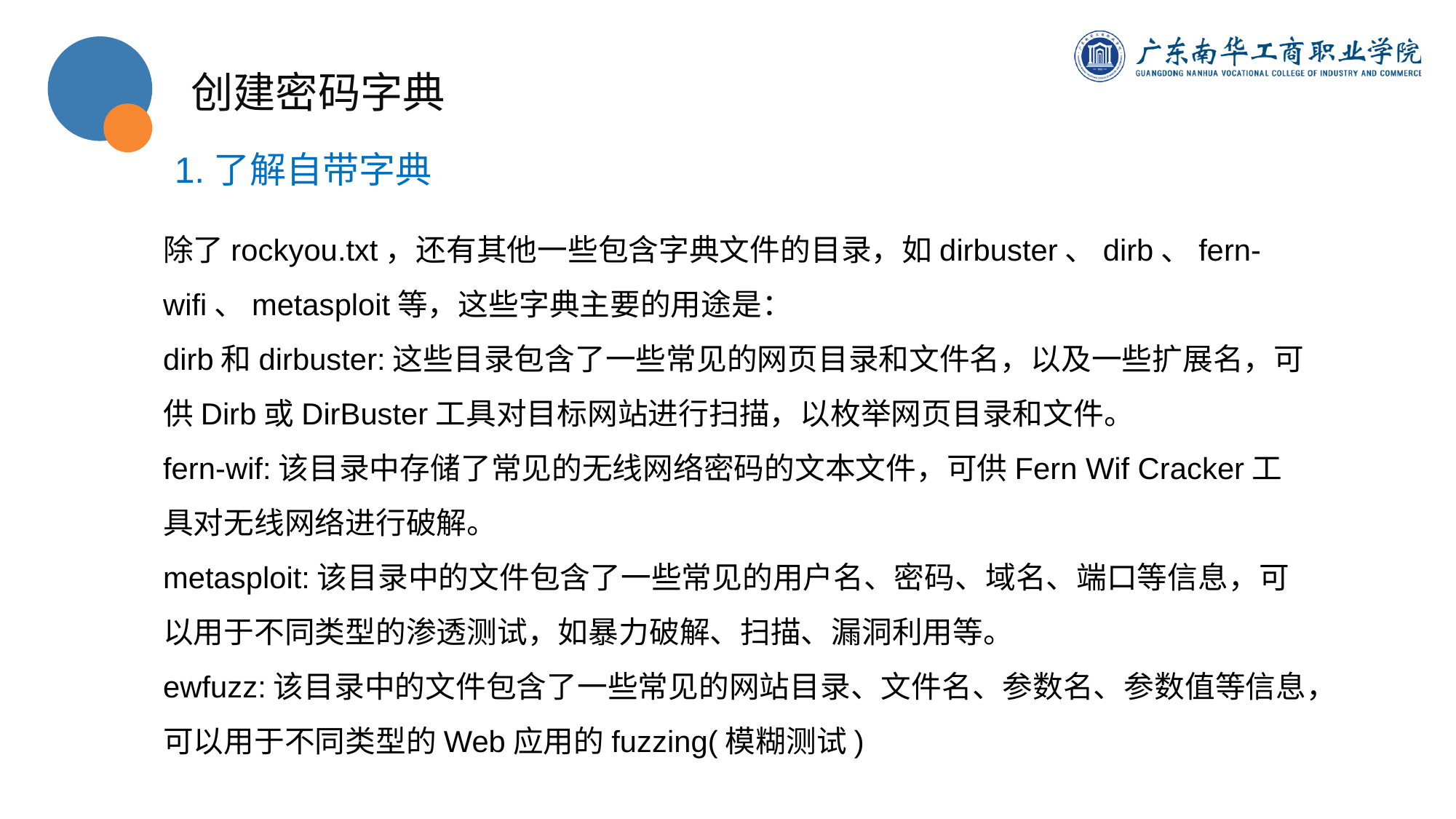

创建密码字典

1.了解自带字典
除了rockyou.txt，还有其他一些包含字典文件的目录，如dirbuster、dirb、fern-wifi、metasploit等，这些字典主要的用途是：
dirb和dirbuster:这些目录包含了一些常见的网页目录和文件名，以及一些扩展名，可供Dirb或DirBuster工具对目标网站进行扫描，以枚举网页目录和文件。
fern-wif:该目录中存储了常见的无线网络密码的文本文件，可供Fern Wif Cracker工具对无线网络进行破解。
metasploit:该目录中的文件包含了一些常见的用户名、密码、域名、端口等信息，可以用于不同类型的渗透测试，如暴力破解、扫描、漏洞利用等。
ewfuzz:该目录中的文件包含了一些常见的网站目录、文件名、参数名、参数值等信息，可以用于不同类型的Web应用的fuzzing(模糊测试)